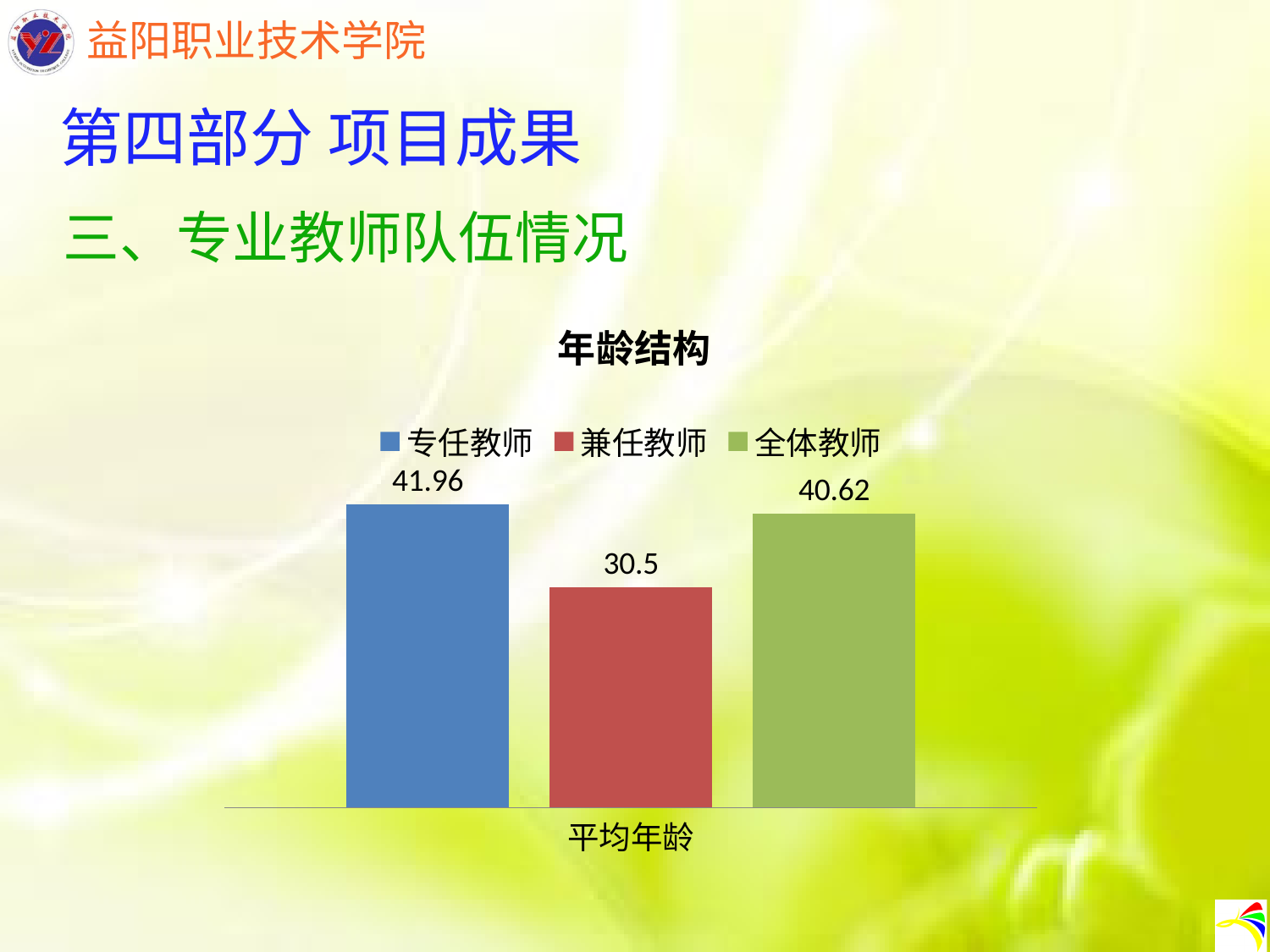

第四部分 项目成果
三、专业教师队伍情况

### Chart: 年龄结构

| Category | 专任教师 | 兼任教师 | 全体教师 |
|---|---|---|---|
| 平均年龄 | 41.96 | 30.5 | 40.62 |